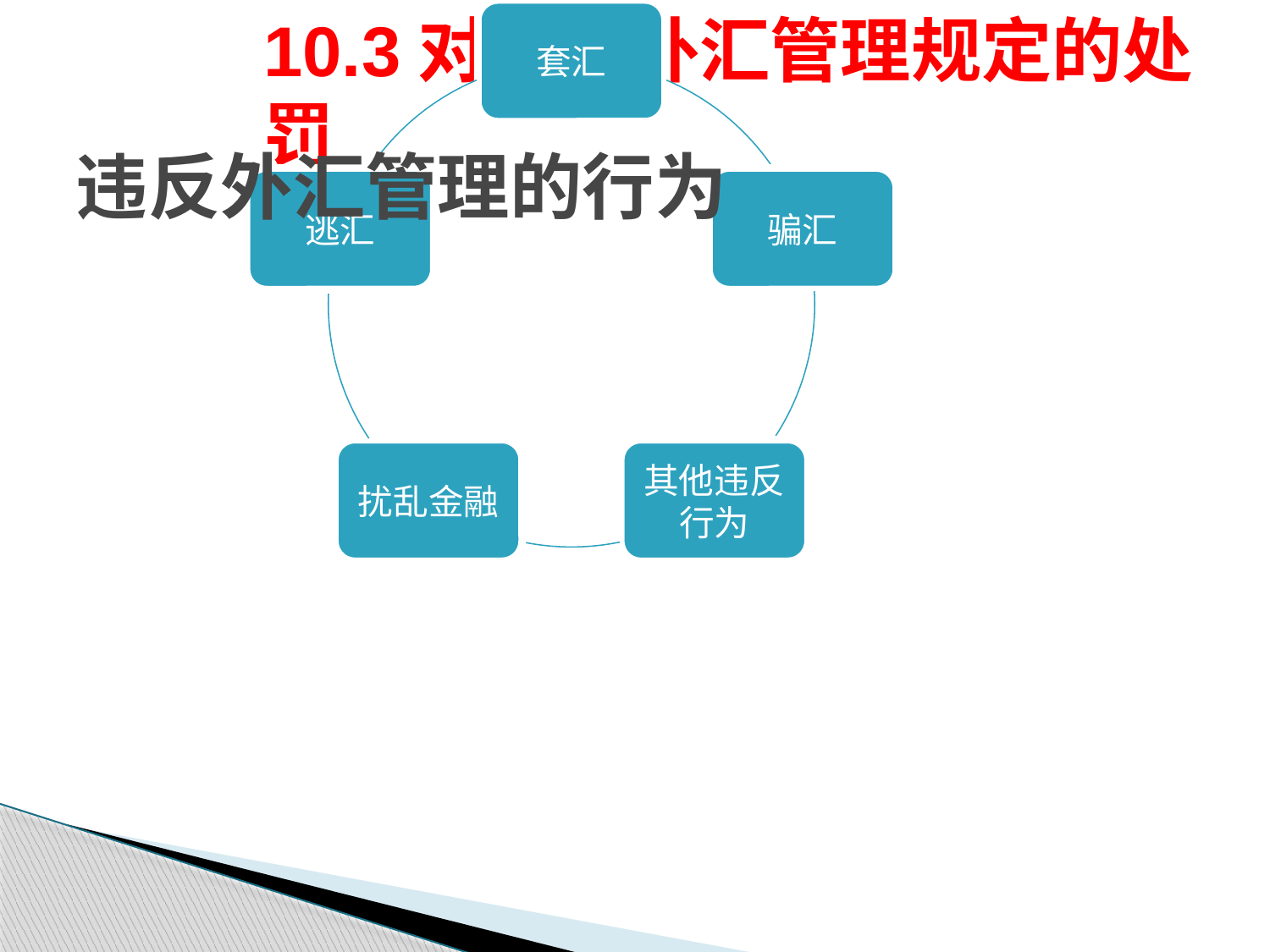

# 违反外汇管理的行为
套汇
骗汇
其他违反行为
扰乱金融
逃汇